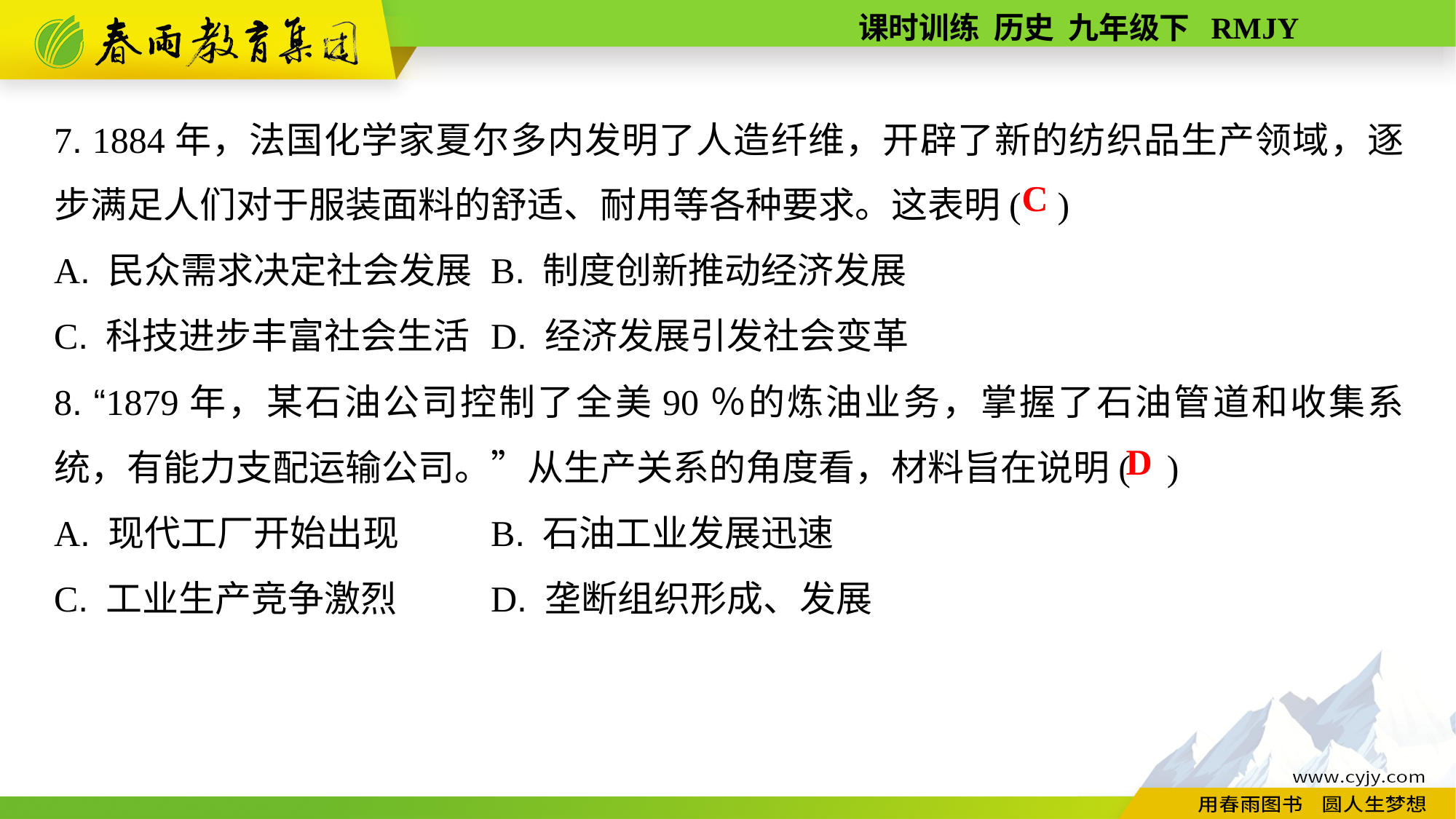

7. 1884年，法国化学家夏尔多内发明了人造纤维，开辟了新的纺织品生产领域，逐步满足人们对于服装面料的舒适、耐用等各种要求。这表明(    )
A. 民众需求决定社会发展	B. 制度创新推动经济发展
C. 科技进步丰富社会生活	D. 经济发展引发社会变革
8. “1879年，某石油公司控制了全美90％的炼油业务，掌握了石油管道和收集系统，有能力支配运输公司。”从生产关系的角度看，材料旨在说明(    )
A. 现代工厂开始出现	B. 石油工业发展迅速
C. 工业生产竞争激烈	D. 垄断组织形成、发展
C
D